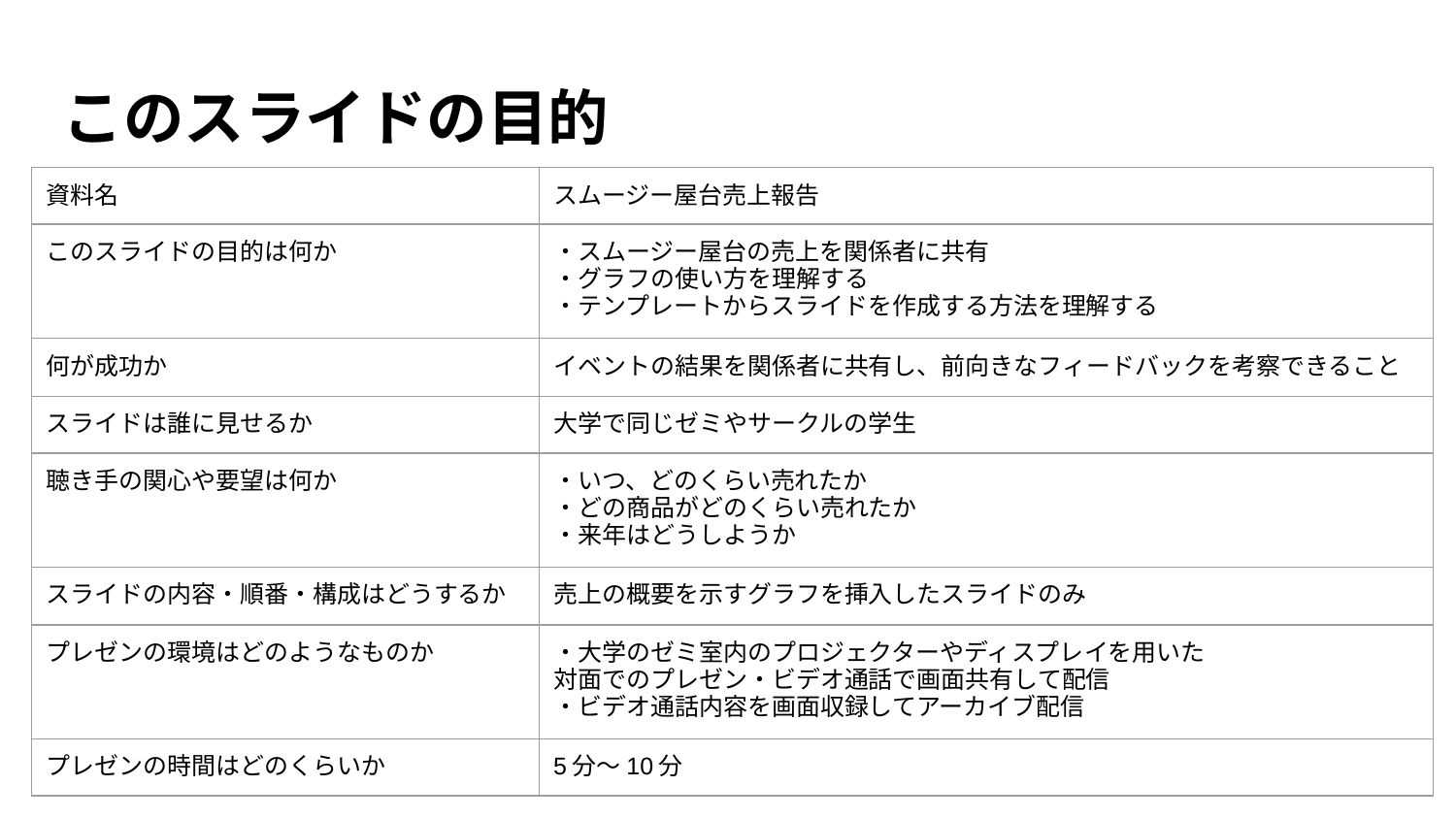

このスライドの目的
| 資料名 | スムージー屋台売上報告 |
| --- | --- |
| このスライドの目的は何か | ・スムージー屋台の売上を関係者に共有 ・グラフの使い方を理解する ・テンプレートからスライドを作成する方法を理解する |
| 何が成功か | イベントの結果を関係者に共有し、前向きなフィードバックを考察できること |
| スライドは誰に見せるか | 大学で同じゼミやサークルの学生 |
| 聴き手の関心や要望は何か | ・いつ、どのくらい売れたか ・どの商品がどのくらい売れたか ・来年はどうしようか |
| スライドの内容・順番・構成はどうするか | 売上の概要を示すグラフを挿入したスライドのみ |
| プレゼンの環境はどのようなものか | ・大学のゼミ室内のプロジェクターやディスプレイを用いた 対面でのプレゼン・ビデオ通話で画面共有して配信 ・ビデオ通話内容を画面収録してアーカイブ配信 |
| プレゼンの時間はどのくらいか | 5分～10分 |